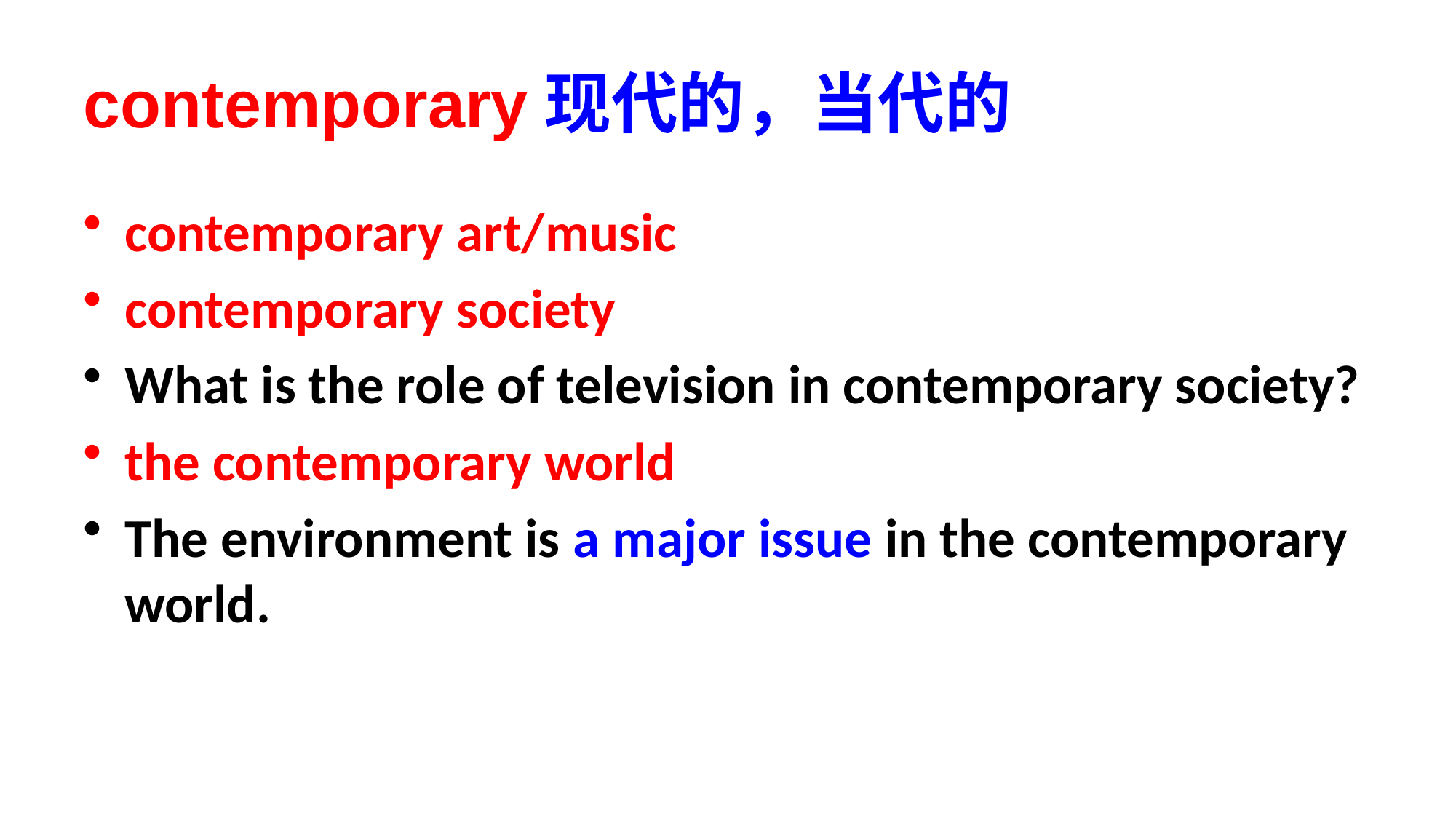

# contemporary现代的，当代的
contemporary art/music
contemporary society
What is the role of television in contemporary society?
the contemporary world
The environment is a major issue in the contemporary world.